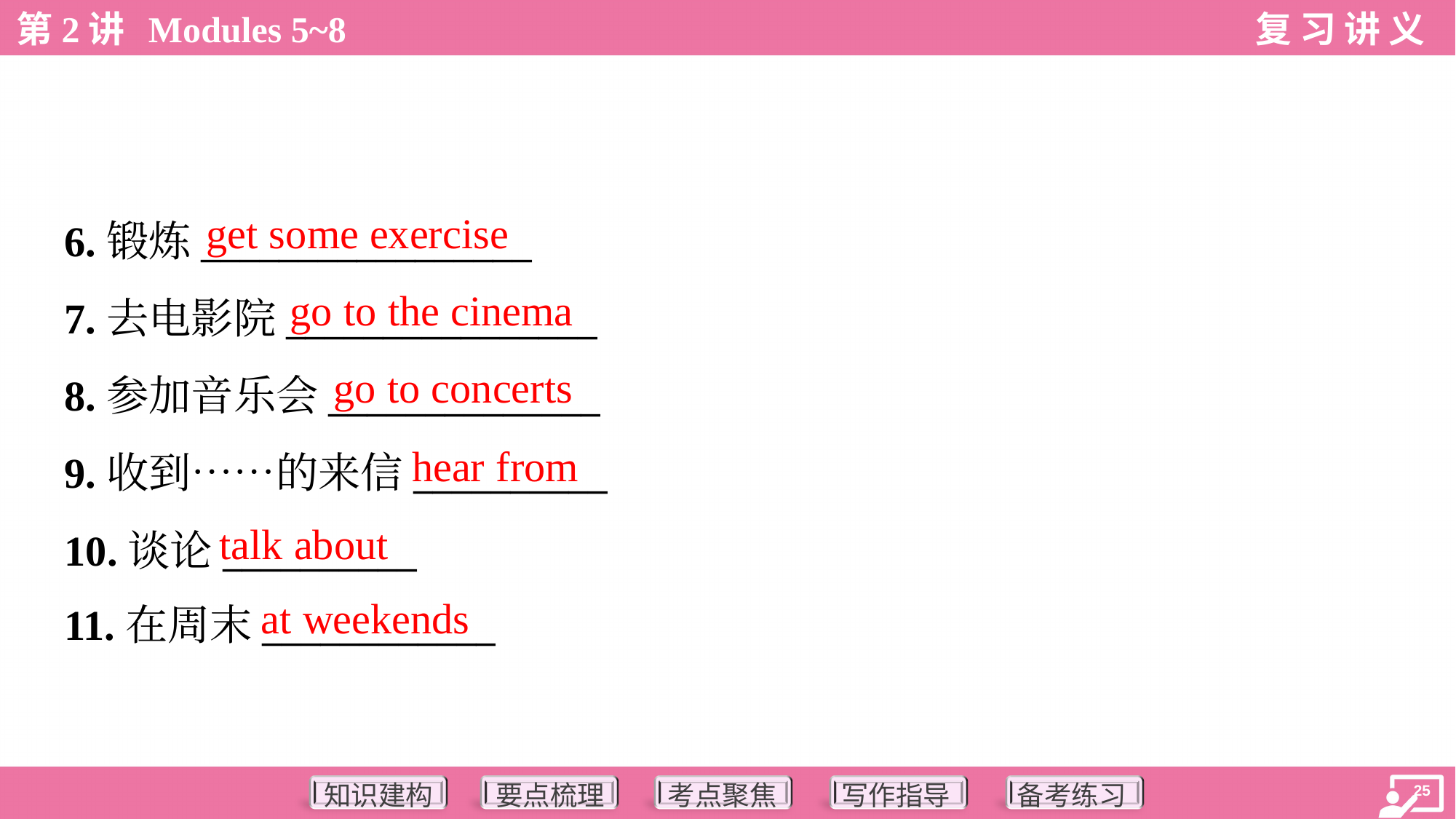

get some exercise
6.锻炼_________________
7.去电影院________________
8.参加音乐会______________
9.收到……的来信__________
10.谈论__________
11.在周末____________
go to the cinema
go to concerts
hear from
talk about
at weekends